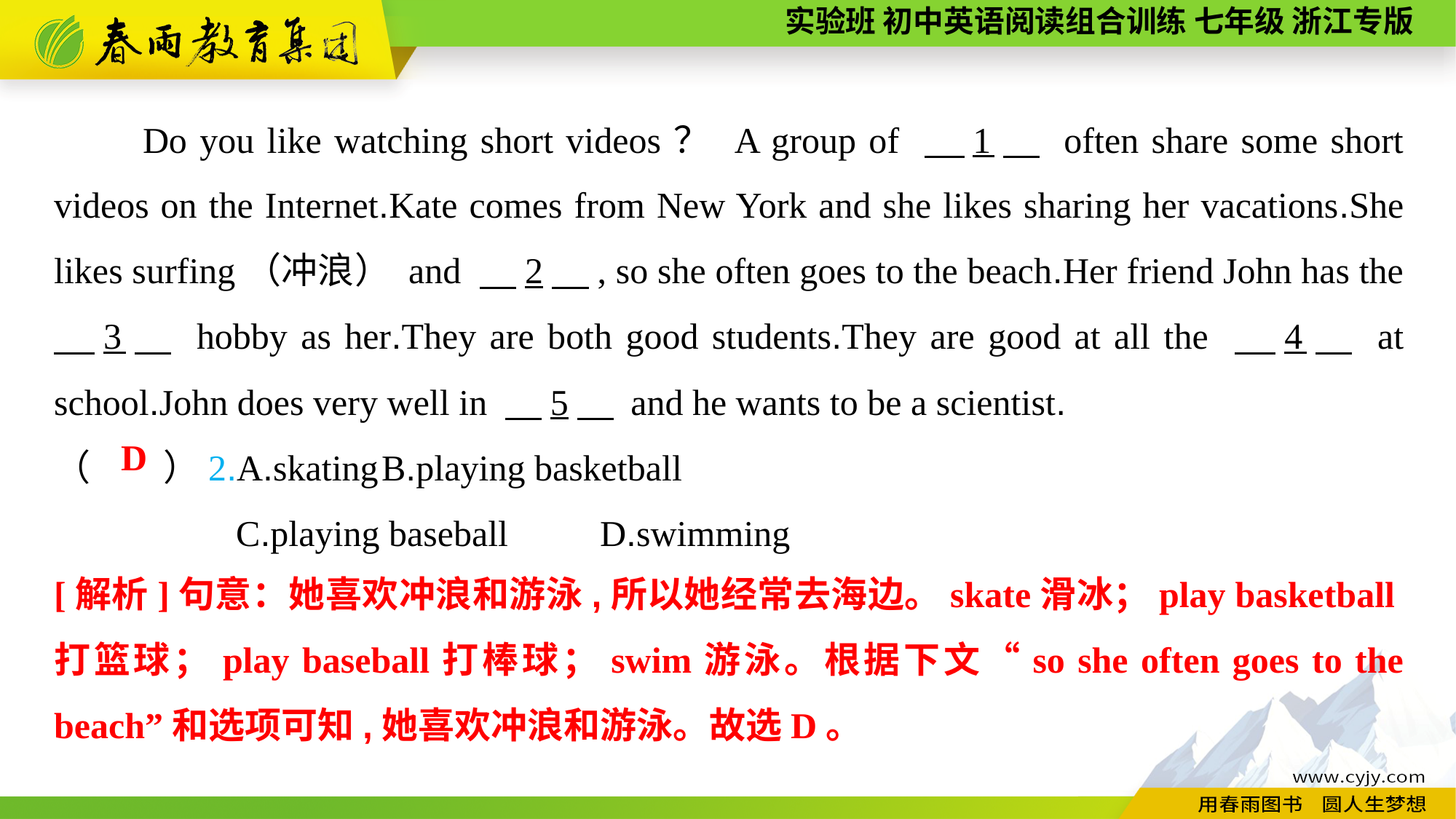

Do you like watching short videos？ A group of 　1　 often share some short videos on the Internet.Kate comes from New York and she likes sharing her vacations.She likes surfing（冲浪） and 　2　, so she often goes to the beach.Her friend John has the 　3　 hobby as her.They are both good students.They are good at all the 　4　 at school.John does very well in 　5　 and he wants to be a scientist.
（　　）2.A.skating	B.playing basketball
                    C.playing baseball	D.swimming
D
[解析]句意：她喜欢冲浪和游泳,所以她经常去海边。skate滑冰；play basketball打篮球；play baseball打棒球；swim游泳。根据下文“so she often goes to the beach”和选项可知,她喜欢冲浪和游泳。故选D。